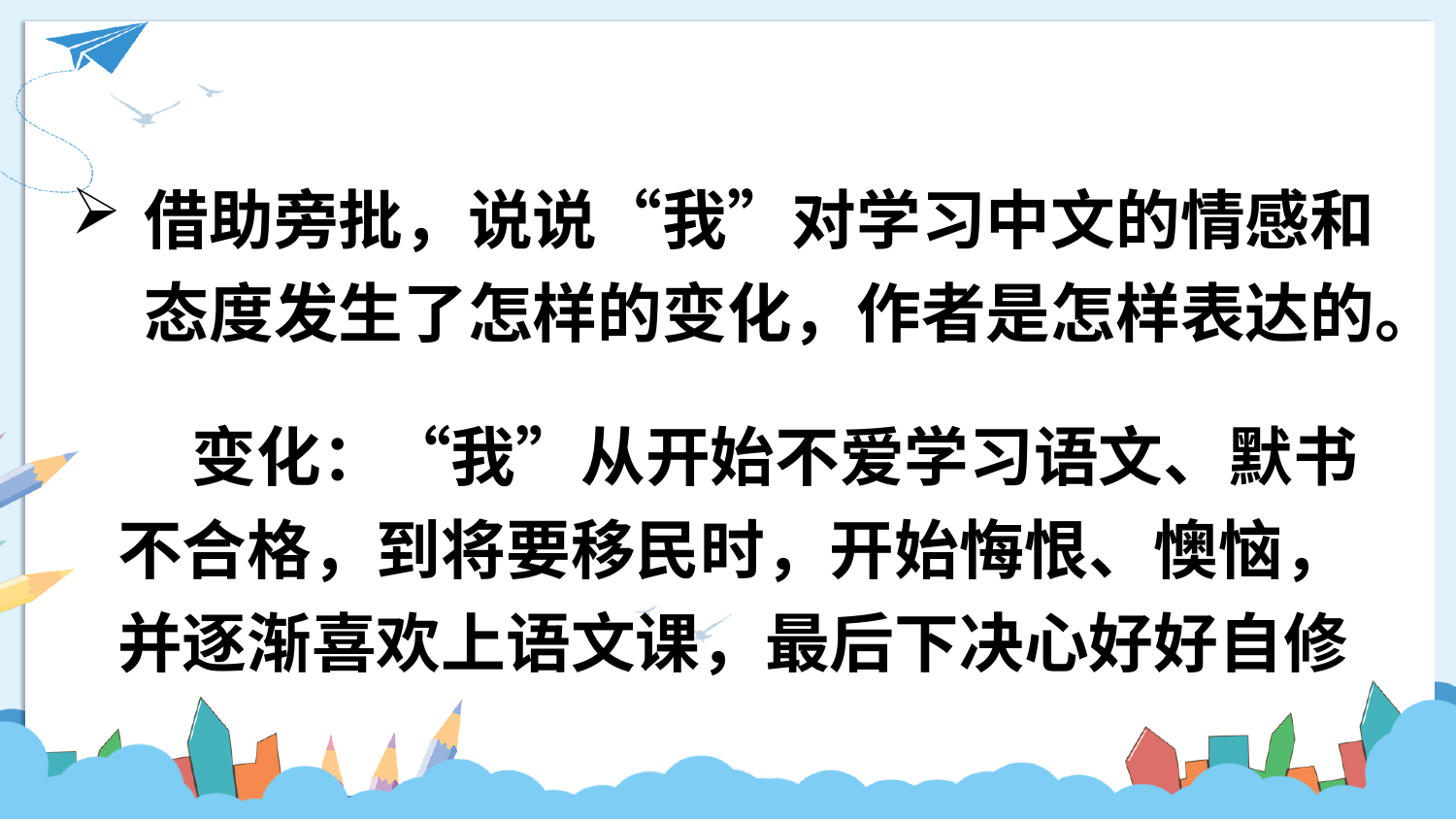

借助旁批，说说“我”对学习中文的情感和态度发生了怎样的变化，作者是怎样表达的。
    变化：“我”从开始不爱学习语文、默书不合格，到将要移民时，开始悔恨、懊恼，并逐渐喜欢上语文课，最后下决心好好自修